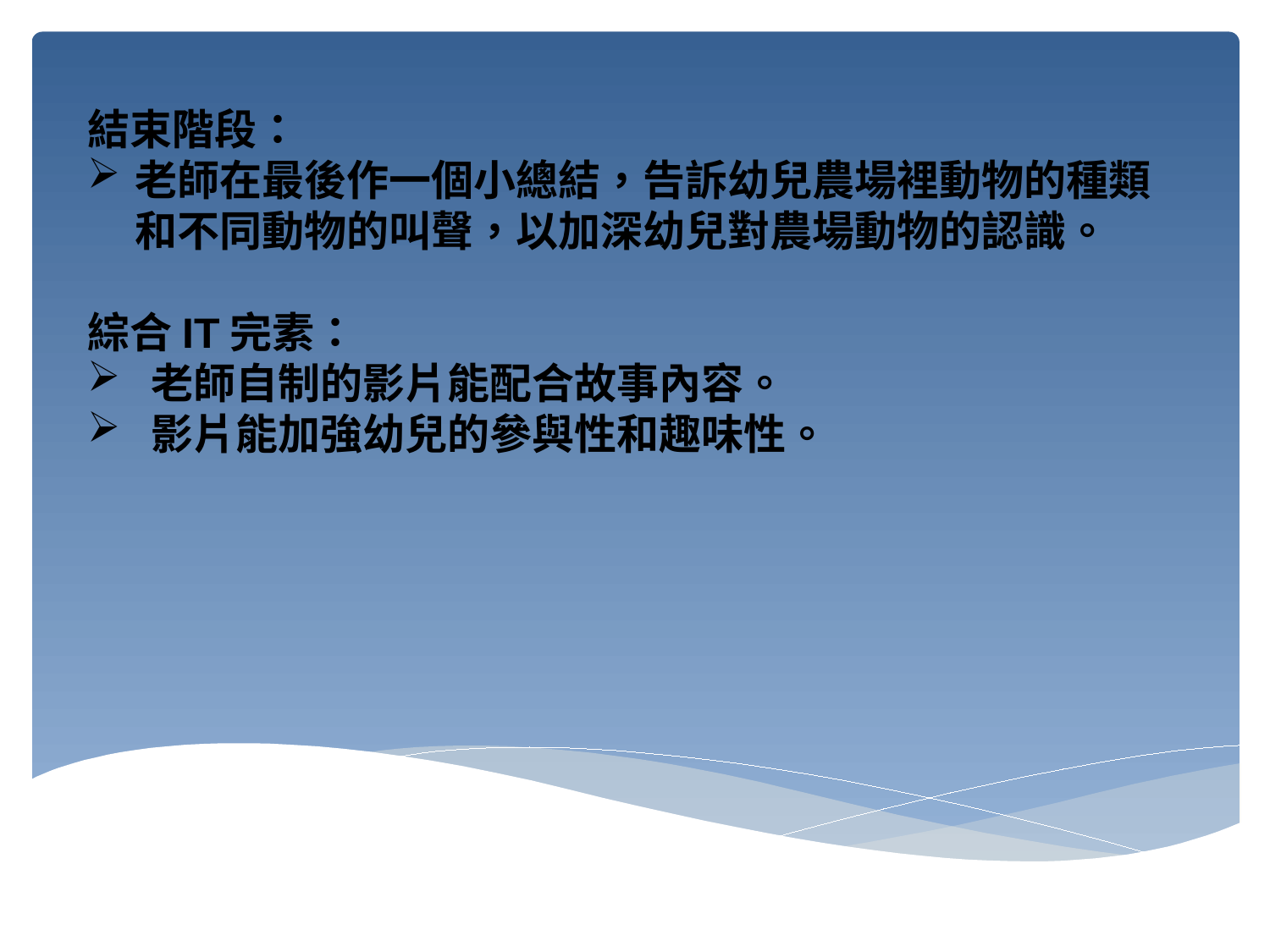

結束階段：
老師在最後作一個小總結，告訴幼兒農場裡動物的種類和不同動物的叫聲，以加深幼兒對農場動物的認識。

綜合IT完素：
老師自制的影片能配合故事內容。
影片能加強幼兒的參與性和趣味性。